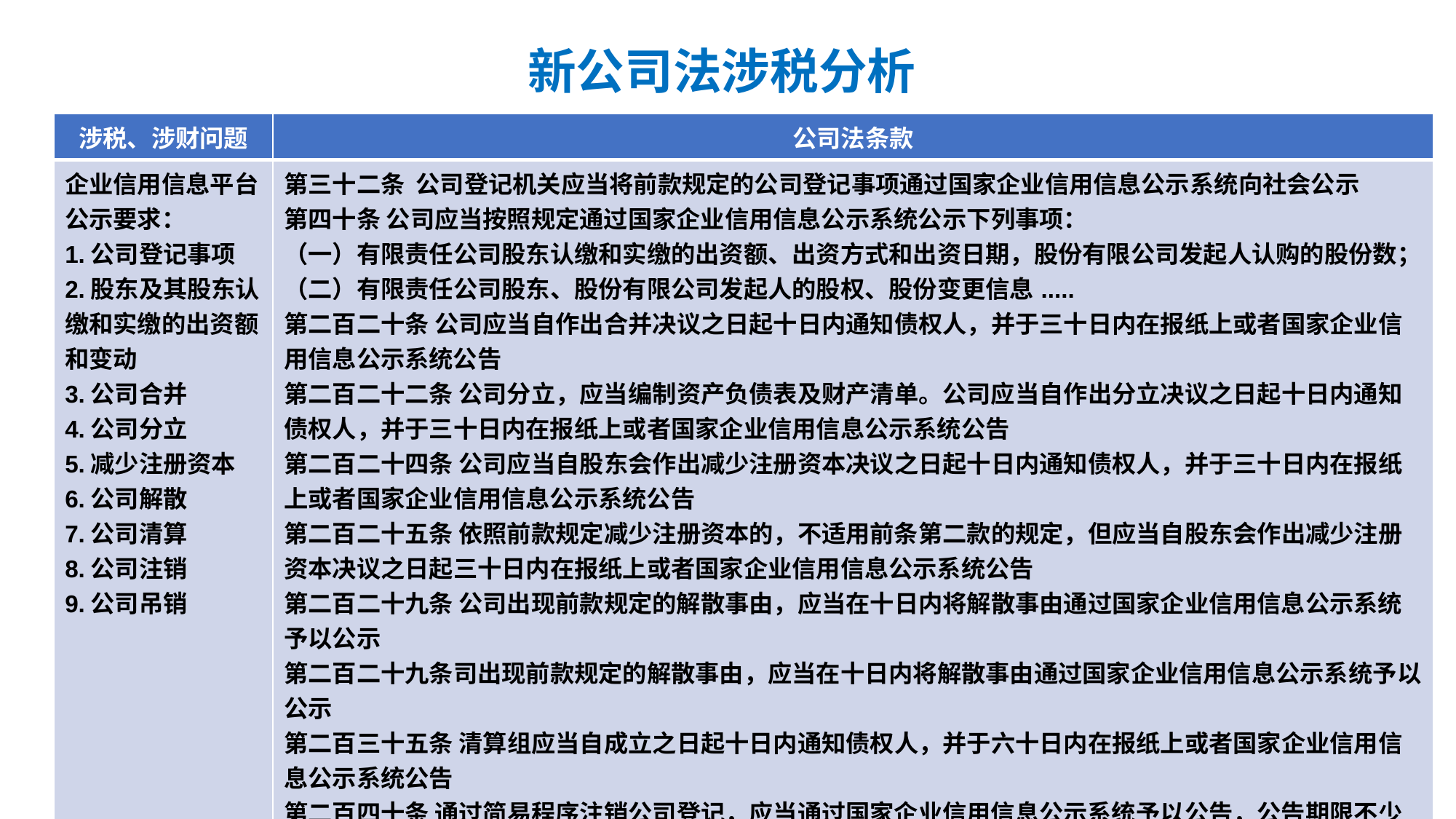

# 新公司法涉税分析
| 涉税、涉财问题 | 公司法条款 |
| --- | --- |
| 企业信用信息平台公示要求： 1.公司登记事项 2.股东及其股东认缴和实缴的出资额和变动 3.公司合并 4.公司分立 5.减少注册资本 6.公司解散 7.公司清算 8.公司注销 9.公司吊销 | 第三十二条 公司登记机关应当将前款规定的公司登记事项通过国家企业信用信息公示系统向社会公示 第四十条 公司应当按照规定通过国家企业信用信息公示系统公示下列事项： （一）有限责任公司股东认缴和实缴的出资额、出资方式和出资日期，股份有限公司发起人认购的股份数； （二）有限责任公司股东、股份有限公司发起人的股权、股份变更信息..... 第二百二十条 公司应当自作出合并决议之日起十日内通知债权人，并于三十日内在报纸上或者国家企业信用信息公示系统公告 第二百二十二条 公司分立，应当编制资产负债表及财产清单。公司应当自作出分立决议之日起十日内通知债权人，并于三十日内在报纸上或者国家企业信用信息公示系统公告 第二百二十四条 公司应当自股东会作出减少注册资本决议之日起十日内通知债权人，并于三十日内在报纸上或者国家企业信用信息公示系统公告 第二百二十五条 依照前款规定减少注册资本的，不适用前条第二款的规定，但应当自股东会作出减少注册资本决议之日起三十日内在报纸上或者国家企业信用信息公示系统公告 第二百二十九条 公司出现前款规定的解散事由，应当在十日内将解散事由通过国家企业信用信息公示系统予以公示 第二百二十九条司出现前款规定的解散事由，应当在十日内将解散事由通过国家企业信用信息公示系统予以公示 第二百三十五条 清算组应当自成立之日起十日内通知债权人，并于六十日内在报纸上或者国家企业信用信息公示系统公告 第二百四十条 通过简易程序注销公司登记，应当通过国家企业信用信息公示系统予以公告，公告期限不少于二十日 第二百四十一条 公司被吊销营业执照、责令关闭或者被撤销，满三年未向公司登记机关申请注销公司登记的，公司登记机关可以通过国家企业信用信息公示系统予以公告，公告期限不少于六十日 |